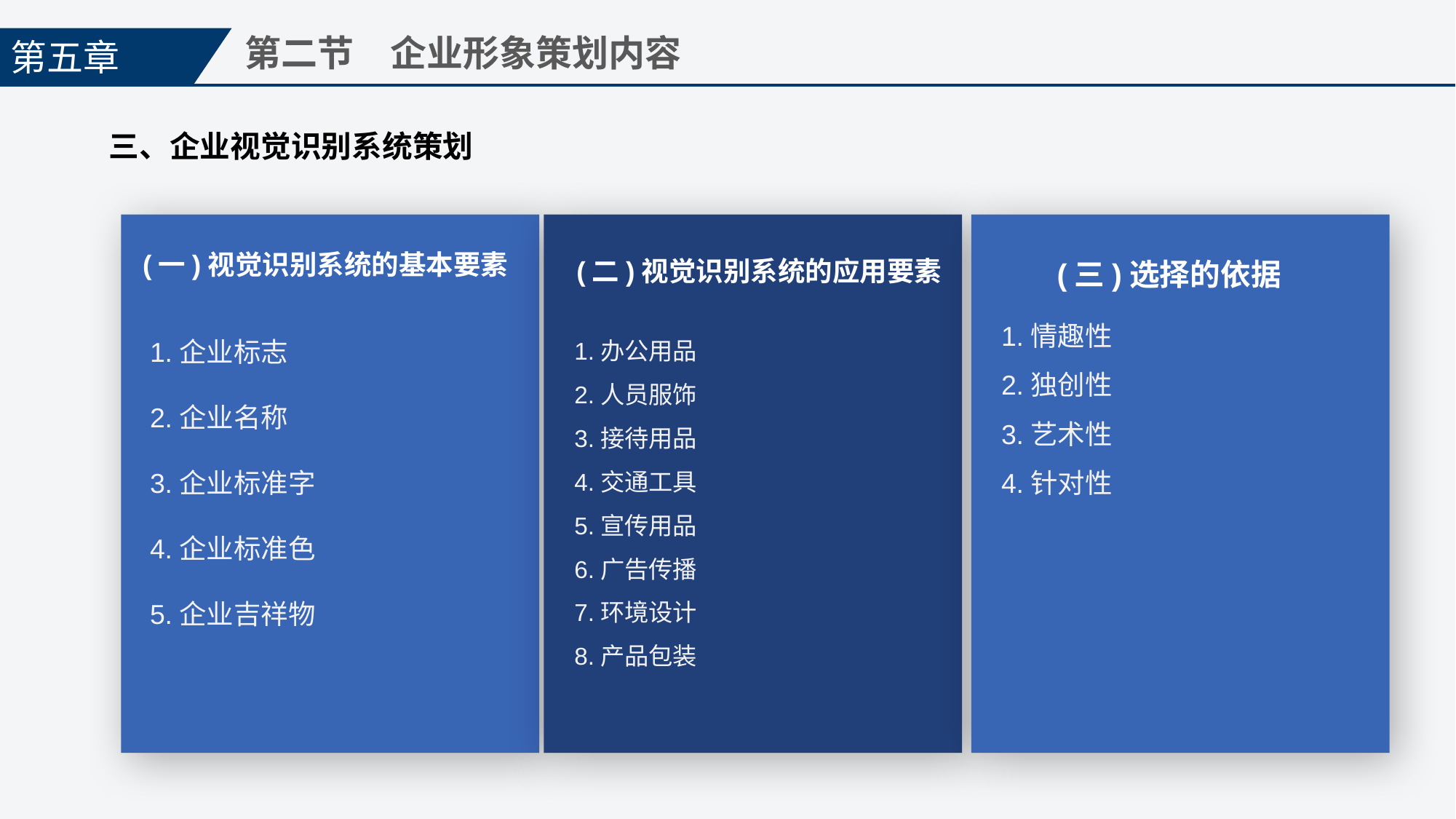

第五章
第二节　企业形象策划内容
三、企业视觉识别系统策划

(一)视觉识别系统的基本要素
(二)视觉识别系统的应用要素
(三)选择的依据
1.企业标志
2.企业名称
3.企业标准字
4.企业标准色
5.企业吉祥物
1.情趣性
2.独创性
3.艺术性
4.针对性

1.办公用品
2.人员服饰
3.接待用品
4.交通工具
5.宣传用品
6.广告传播
7.环境设计
8.产品包装